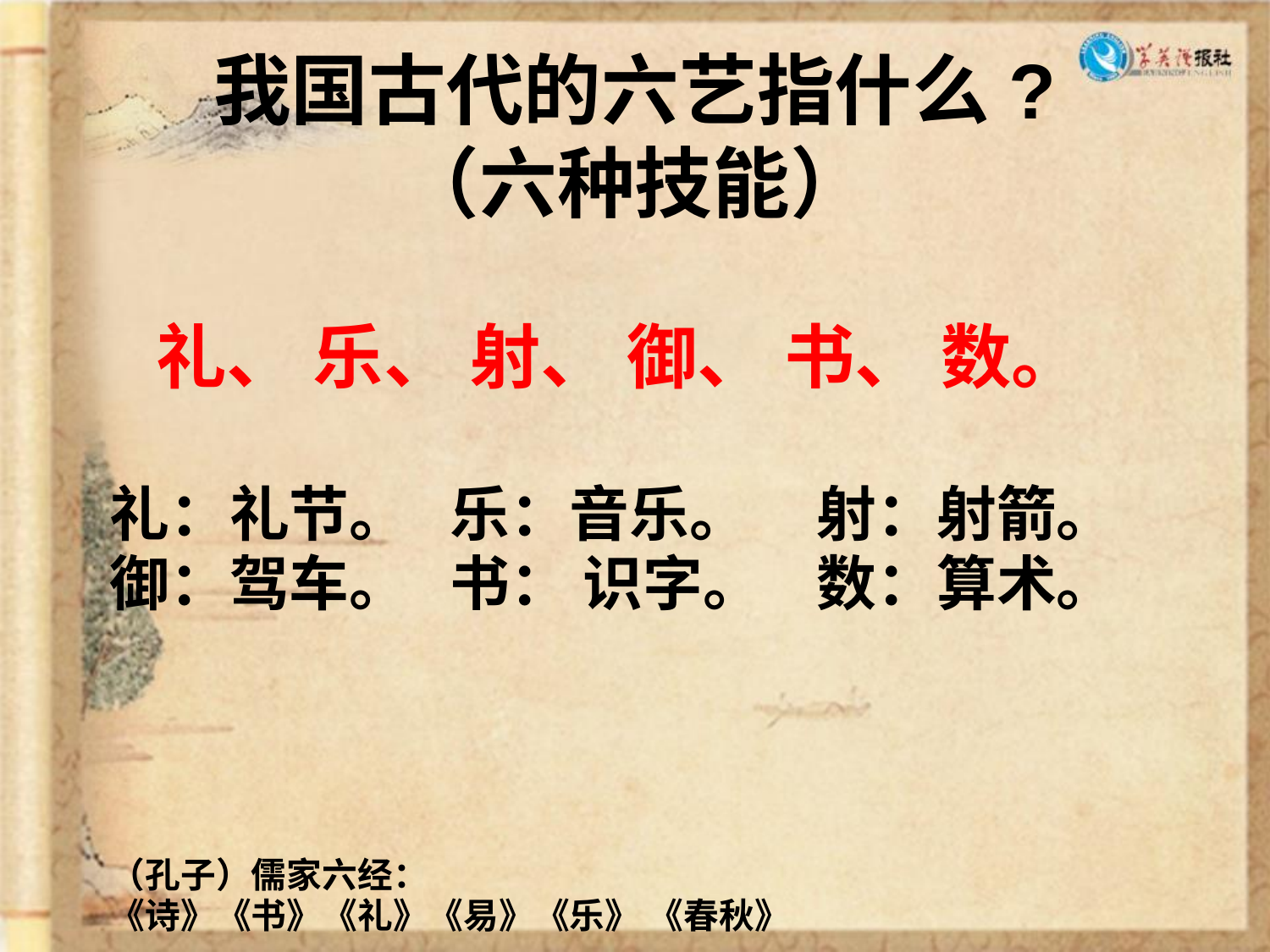

# 我国古代的六艺指什么? （六种技能）
  礼、 乐、 射、 御、 书、 数。

礼：礼节。   乐：音乐。     射：射箭。
御：驾车。   书： 识字。    数：算术。

（孔子）儒家六经：
《诗》《书》《礼》《易》《乐》 《春秋》